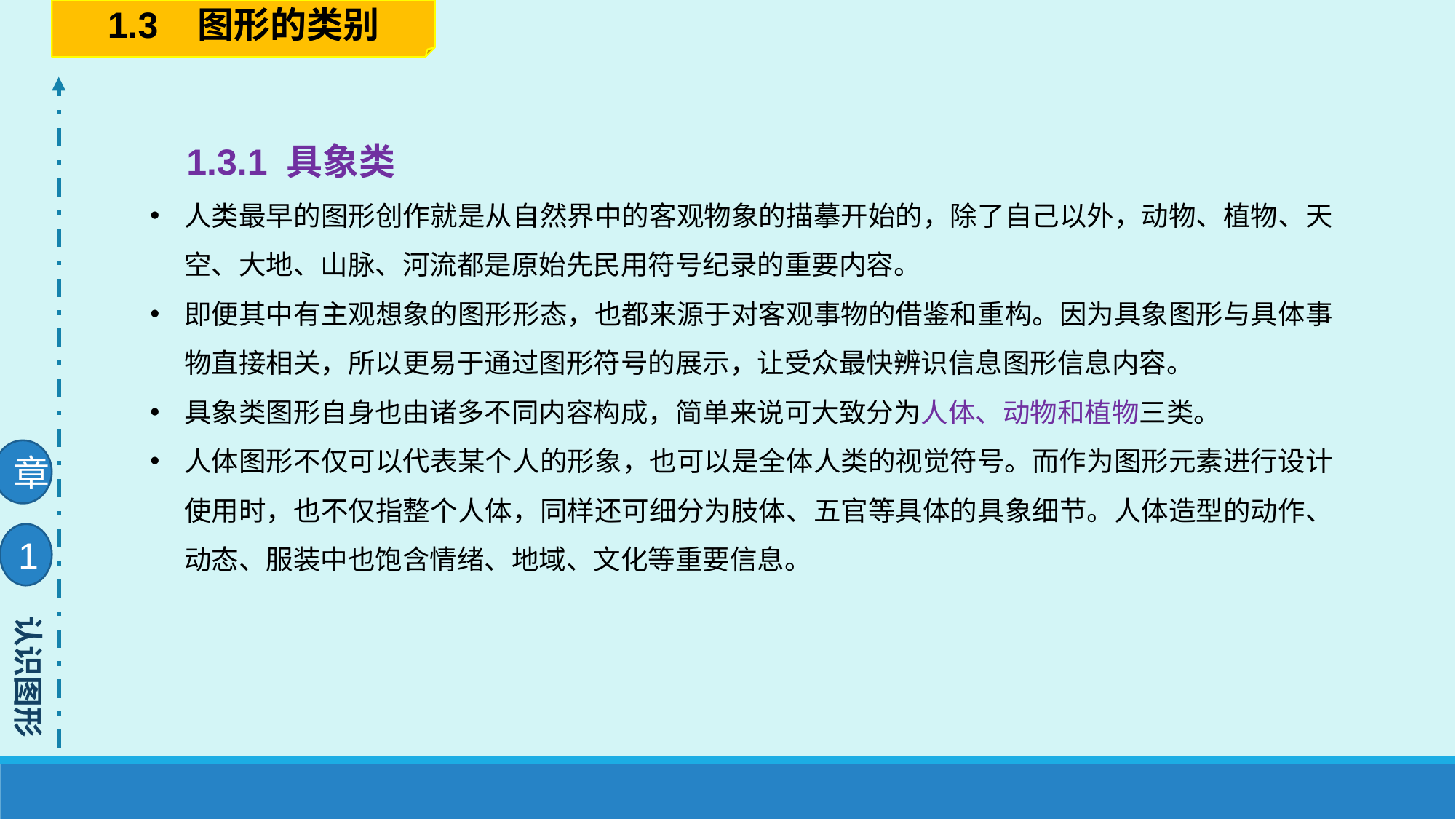

1.3   图形的类别
1.3.1 具象类
人类最早的图形创作就是从自然界中的客观物象的描摹开始的，除了自己以外，动物、植物、天空、大地、山脉、河流都是原始先民用符号纪录的重要内容。
即便其中有主观想象的图形形态，也都来源于对客观事物的借鉴和重构。因为具象图形与具体事物直接相关，所以更易于通过图形符号的展示，让受众最快辨识信息图形信息内容。
具象类图形自身也由诸多不同内容构成，简单来说可大致分为人体、动物和植物三类。
人体图形不仅可以代表某个人的形象，也可以是全体人类的视觉符号。而作为图形元素进行设计使用时，也不仅指整个人体，同样还可细分为肢体、五官等具体的具象细节。人体造型的动作、动态、服装中也饱含情绪、地域、文化等重要信息。
章
1
认识图形